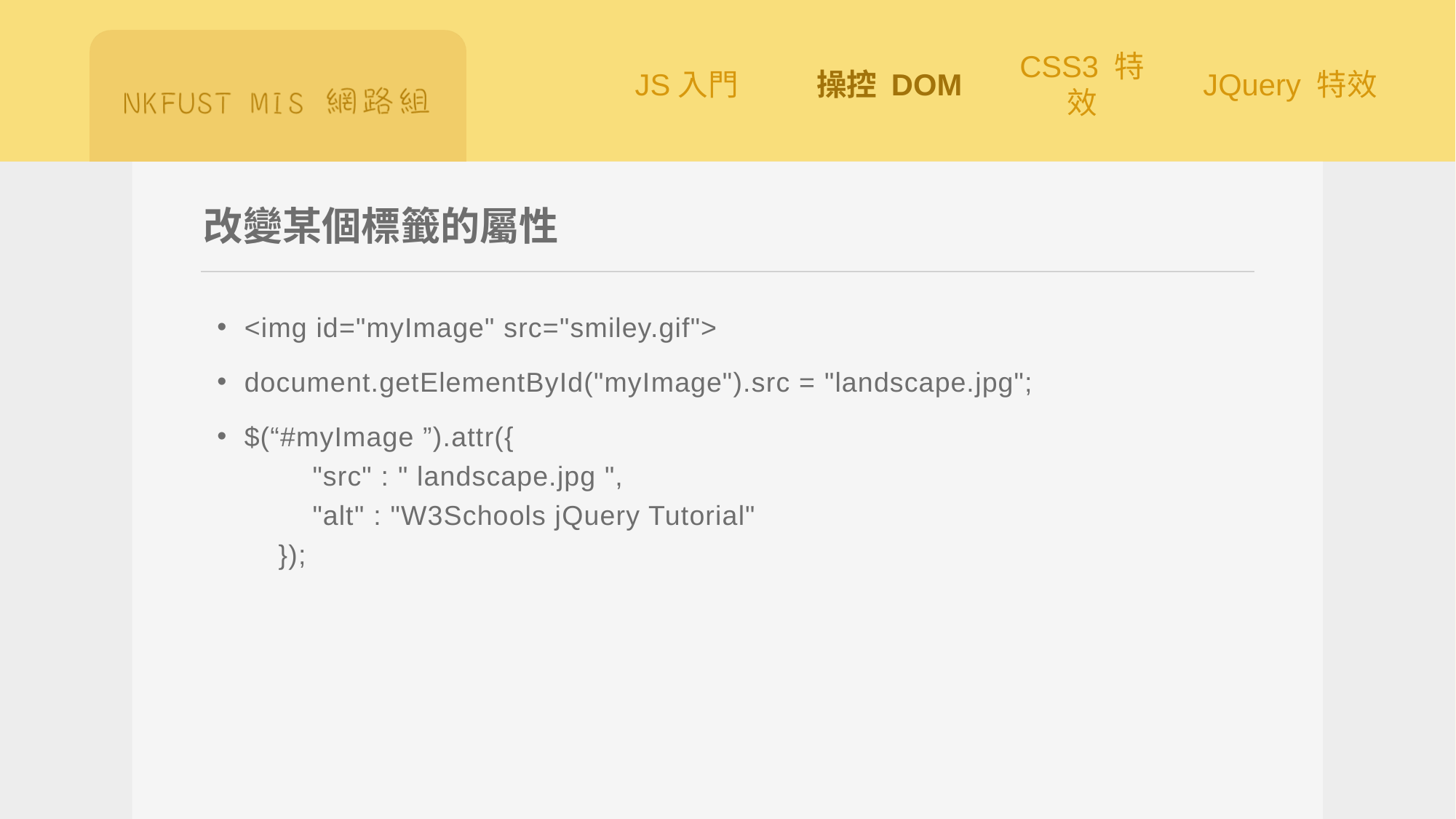

# 改變某個標籤的屬性
<img id="myImage" src="smiley.gif">
document.getElementById("myImage").src = "landscape.jpg";
$(“#myImage ”).attr({
        "src" : " landscape.jpg ",
        "alt" : "W3Schools jQuery Tutorial"
    });